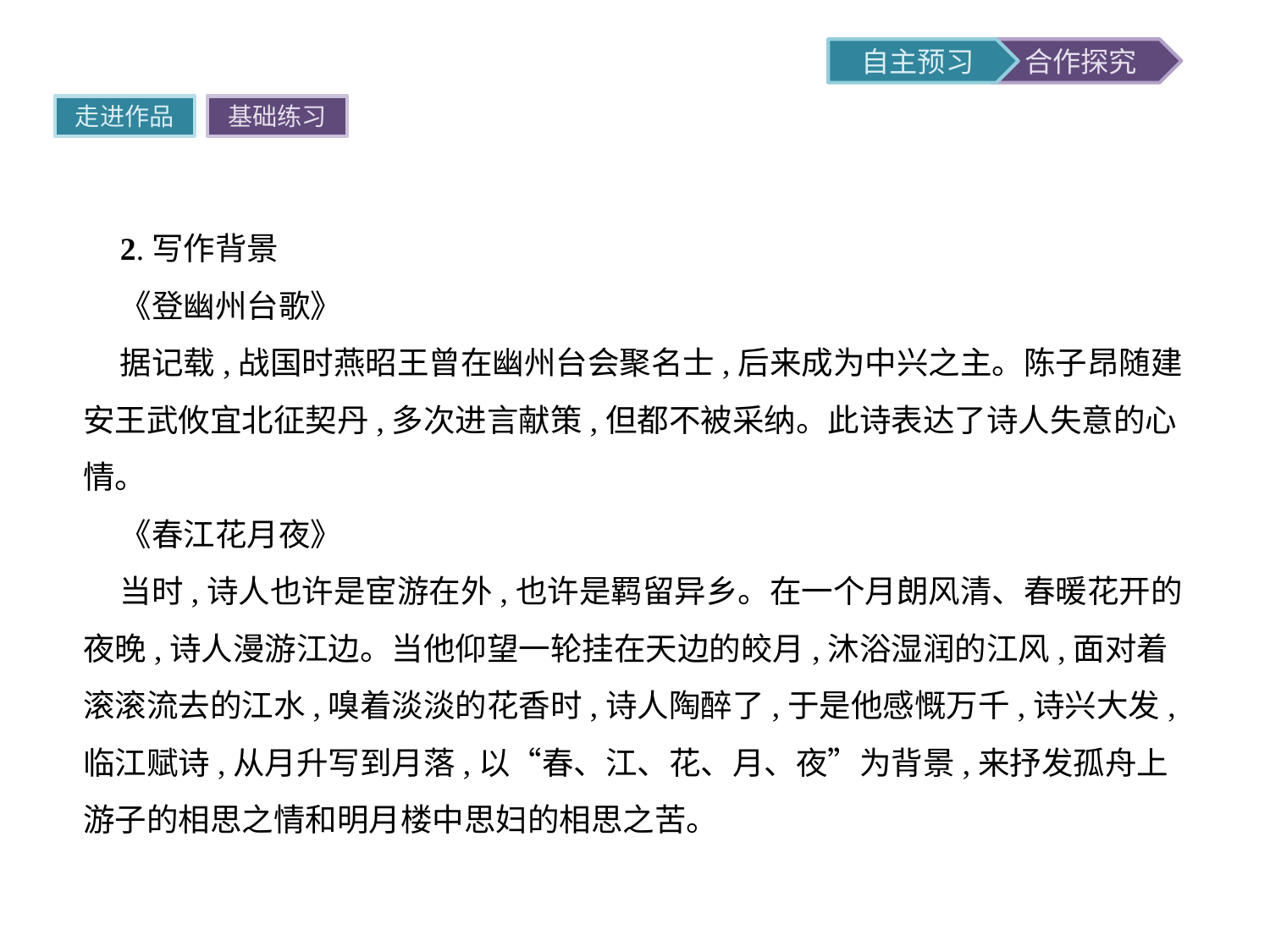

走进作品
基础练习
2.写作背景
《登幽州台歌》
据记载,战国时燕昭王曾在幽州台会聚名士,后来成为中兴之主。陈子昂随建安王武攸宜北征契丹,多次进言献策,但都不被采纳。此诗表达了诗人失意的心情。
《春江花月夜》
当时,诗人也许是宦游在外,也许是羁留异乡。在一个月朗风清、春暖花开的夜晚,诗人漫游江边。当他仰望一轮挂在天边的皎月,沐浴湿润的江风,面对着滚滚流去的江水,嗅着淡淡的花香时,诗人陶醉了,于是他感慨万千,诗兴大发,临江赋诗,从月升写到月落,以“春、江、花、月、夜”为背景,来抒发孤舟上游子的相思之情和明月楼中思妇的相思之苦。